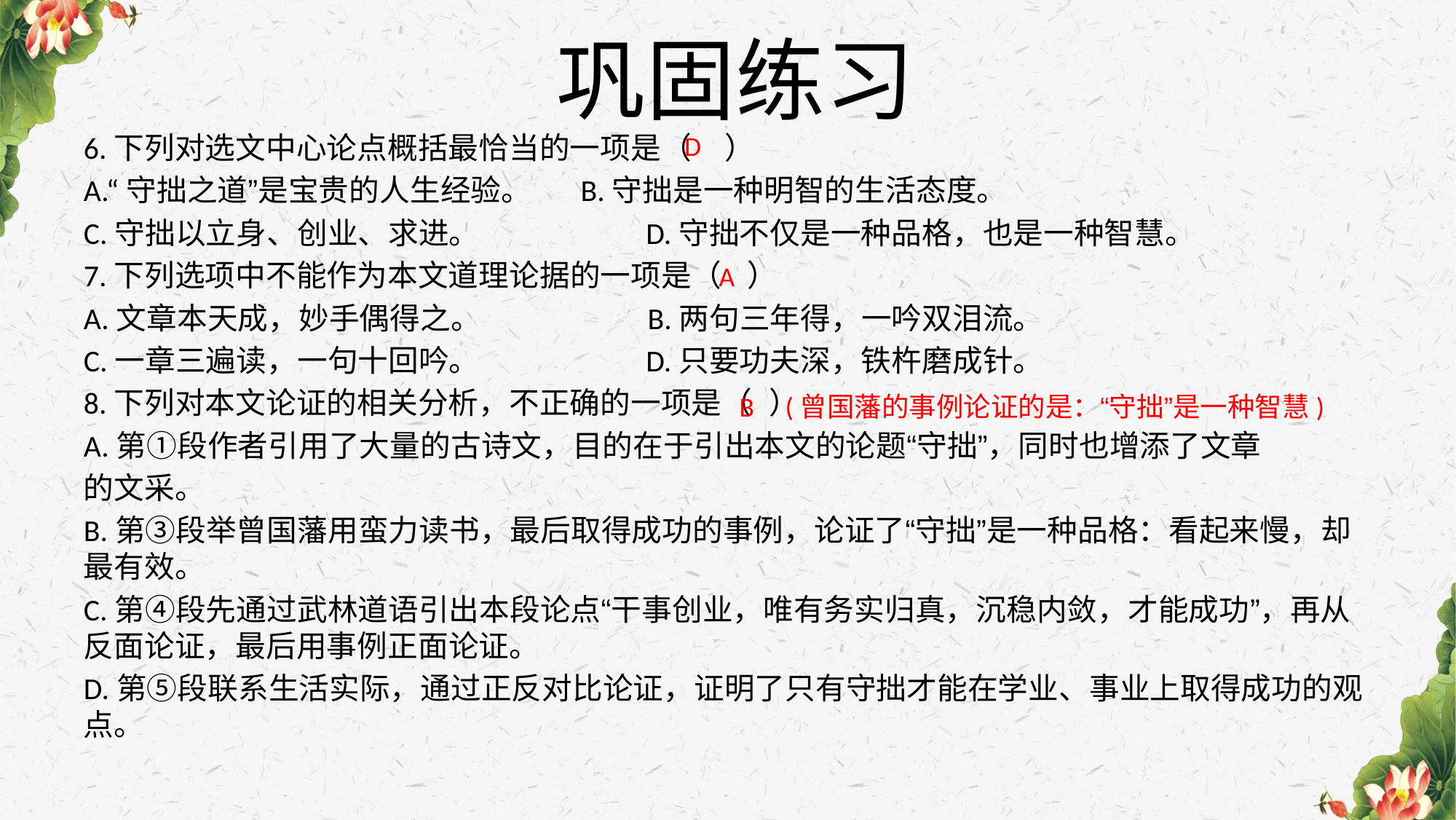

# 巩固练习
6.下列对选文中心论点概括最恰当的一项是（    ）
A.“守拙之道”是宝贵的人生经验。     B.守拙是一种明智的生活态度。
C.守拙以立身、创业、求进。                   D.守拙不仅是一种品格，也是一种智慧。
7.下列选项中不能作为本文道理论据的一项是（   ）
A.文章本天成，妙手偶得之。                   B.两句三年得，一吟双泪流。
C.一章三遍读，一句十回吟。                   D.只要功夫深，铁杵磨成针。
8.下列对本文论证的相关分析，不正确的一项是（  ）
A.第①段作者引用了大量的古诗文，目的在于引出本文的论题“守拙”，同时也增添了文章
的文采。
B.第③段举曾国藩用蛮力读书，最后取得成功的事例，论证了“守拙”是一种品格：看起来慢，却最有效。
C.第④段先通过武林道语引出本段论点“干事创业，唯有务实归真，沉稳内敛，才能成功”，再从反面论证，最后用事例正面论证。
D.第⑤段联系生活实际，通过正反对比论证，证明了只有守拙才能在学业、事业上取得成功的观点。
D
 A
 B     (曾国藩的事例论证的是：“守拙”是一种智慧)